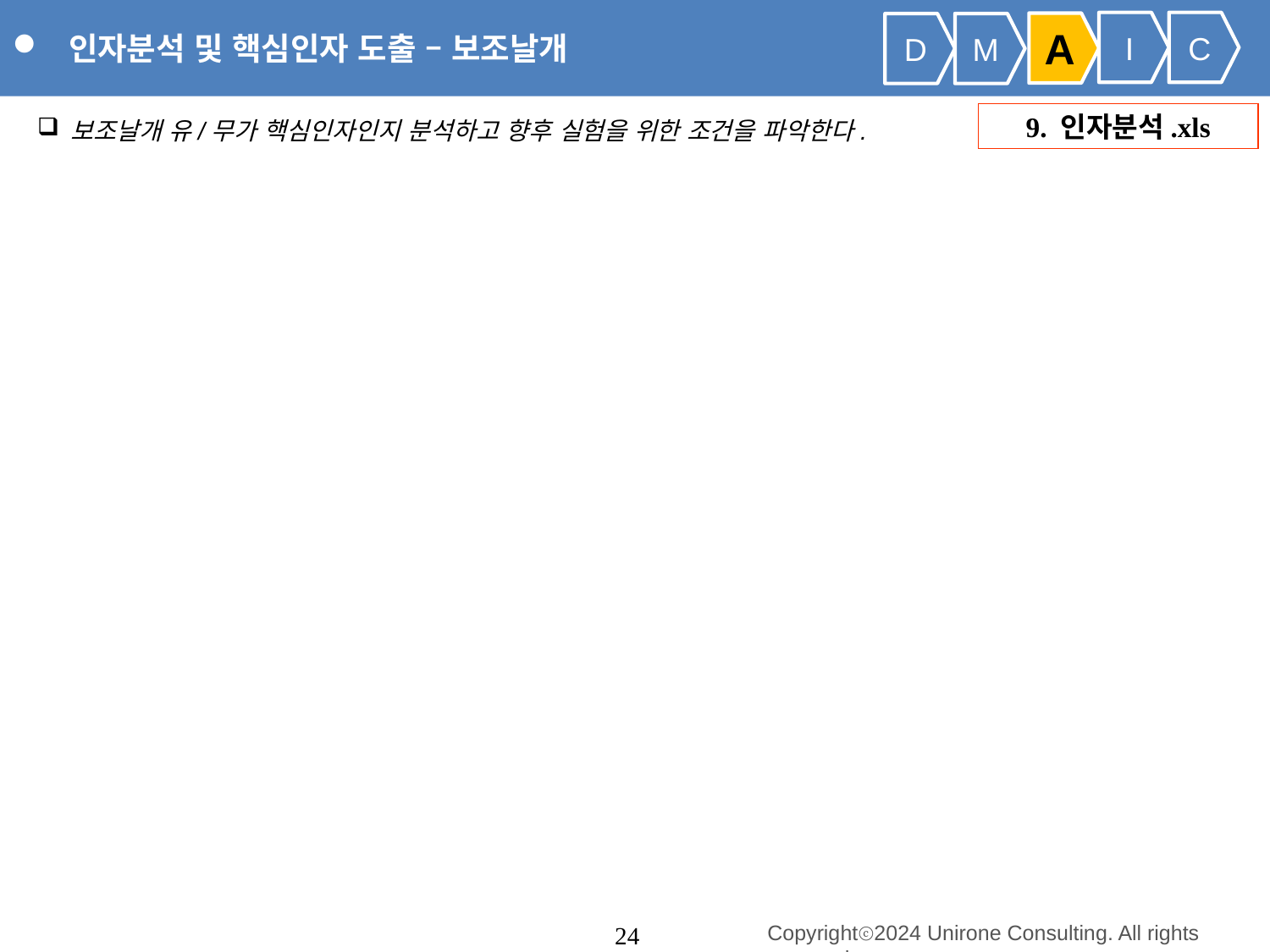

인자분석 및 핵심인자 도출 – 보조날개
I
C
A
D
M
 보조날개 유/무가 핵심인자인지 분석하고 향후 실험을 위한 조건을 파악한다.
9. 인자분석.xls